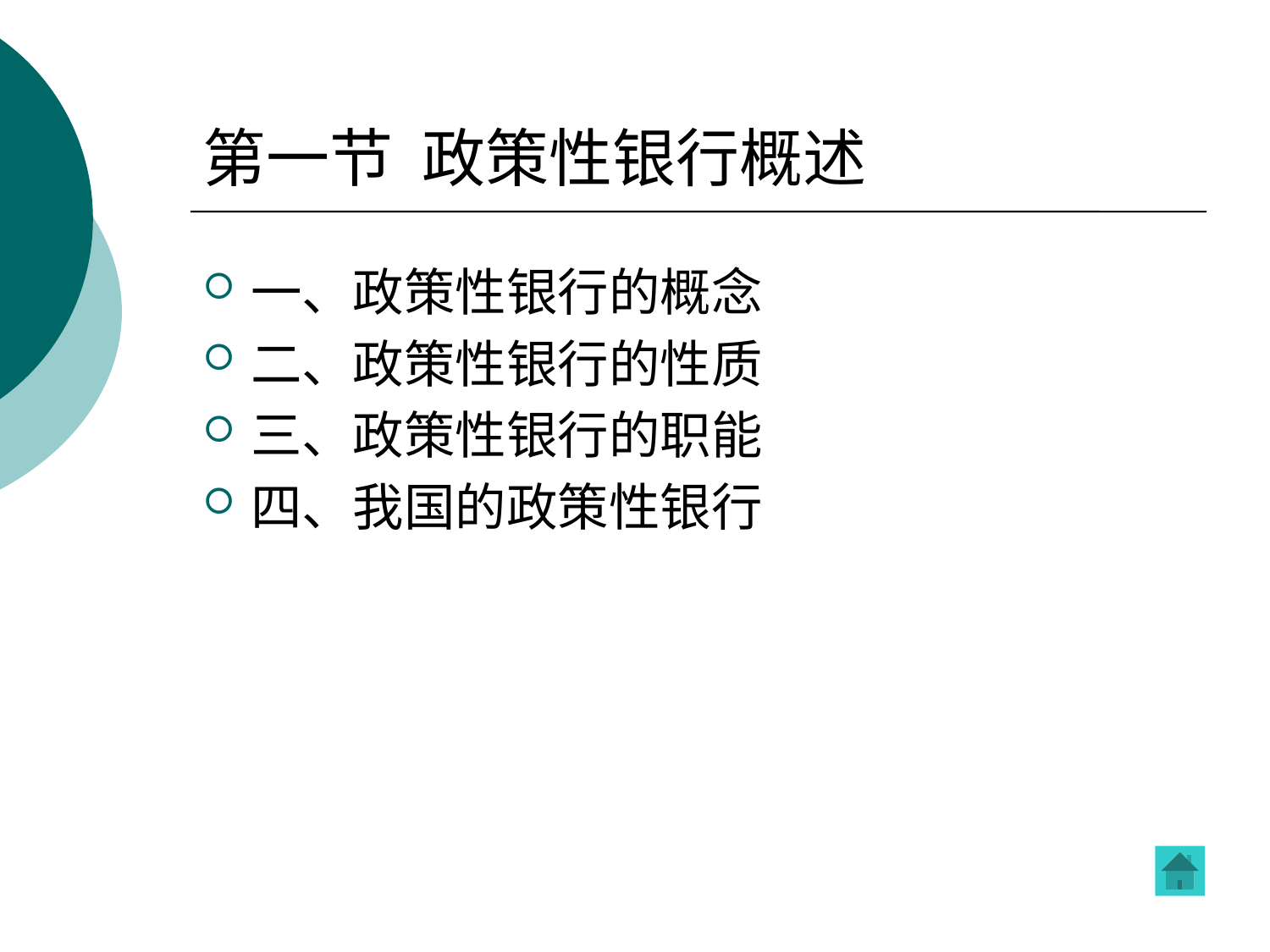

# 第一节  政策性银行概述
一、政策性银行的概念
二、政策性银行的性质
三、政策性银行的职能
四、我国的政策性银行